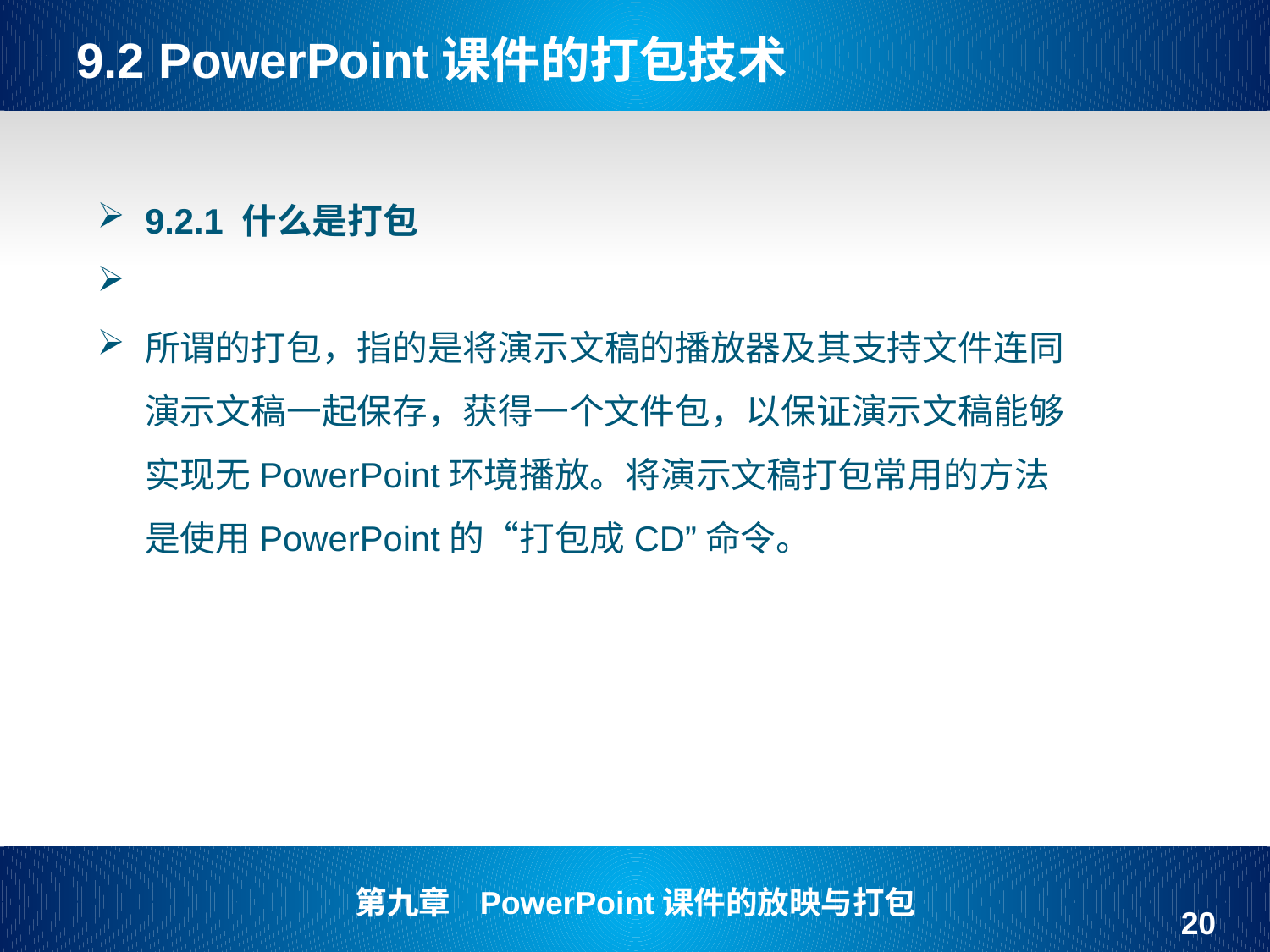

# 9.2 PowerPoint课件的打包技术
9.2.1 什么是打包

所谓的打包，指的是将演示文稿的播放器及其支持文件连同演示文稿一起保存，获得一个文件包，以保证演示文稿能够实现无PowerPoint环境播放。将演示文稿打包常用的方法是使用PowerPoint的“打包成CD”命令。

20